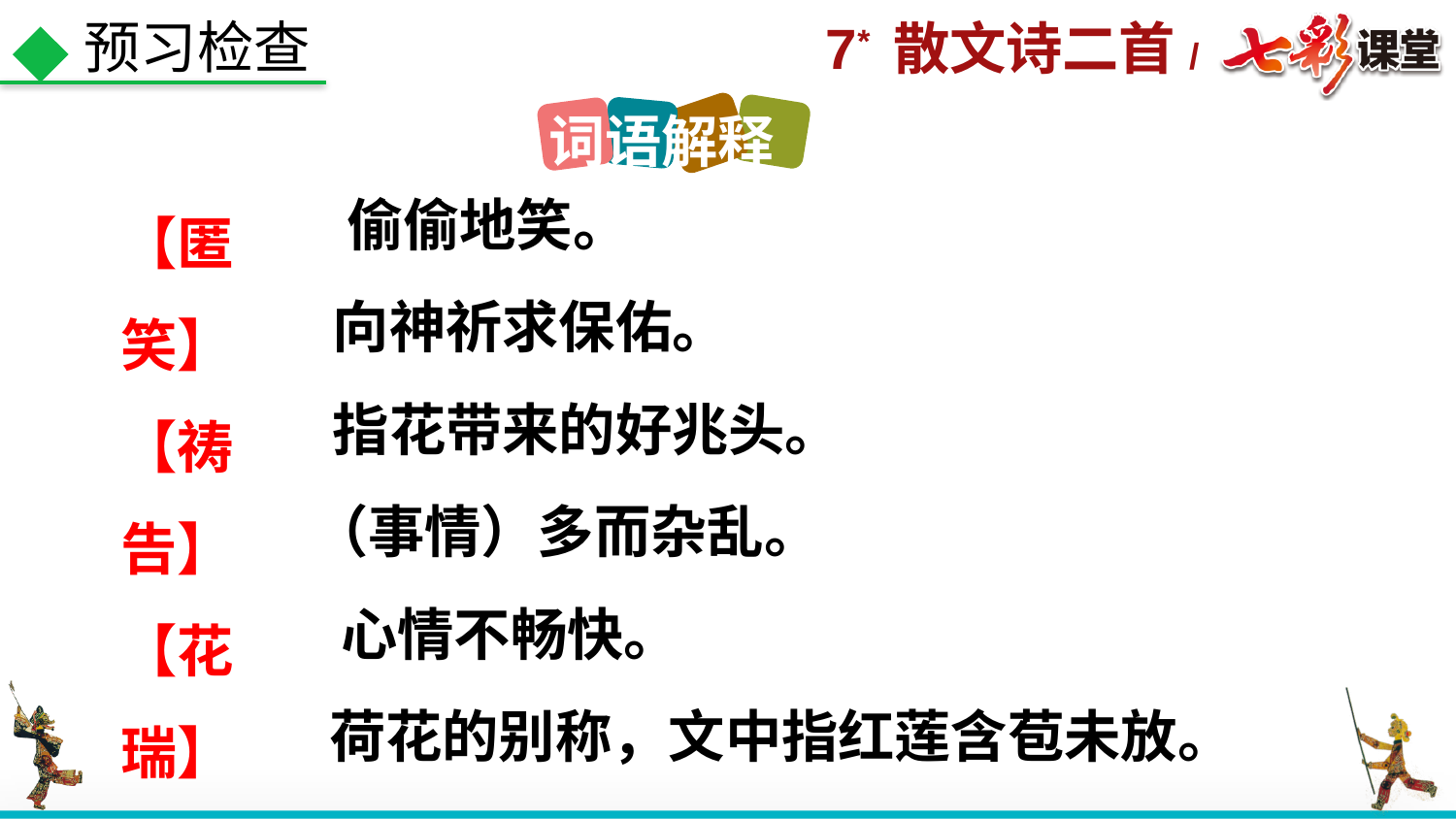

预习检查

词语解释

【匿笑】
【祷告】
【花瑞】
【繁杂】
【烦闷】
【菡萏】
偷偷地笑。
向神祈求保佑。
指花带来的好兆头。
（事情）多而杂乱。
心情不畅快。
荷花的别称，文中指红莲含苞未放。